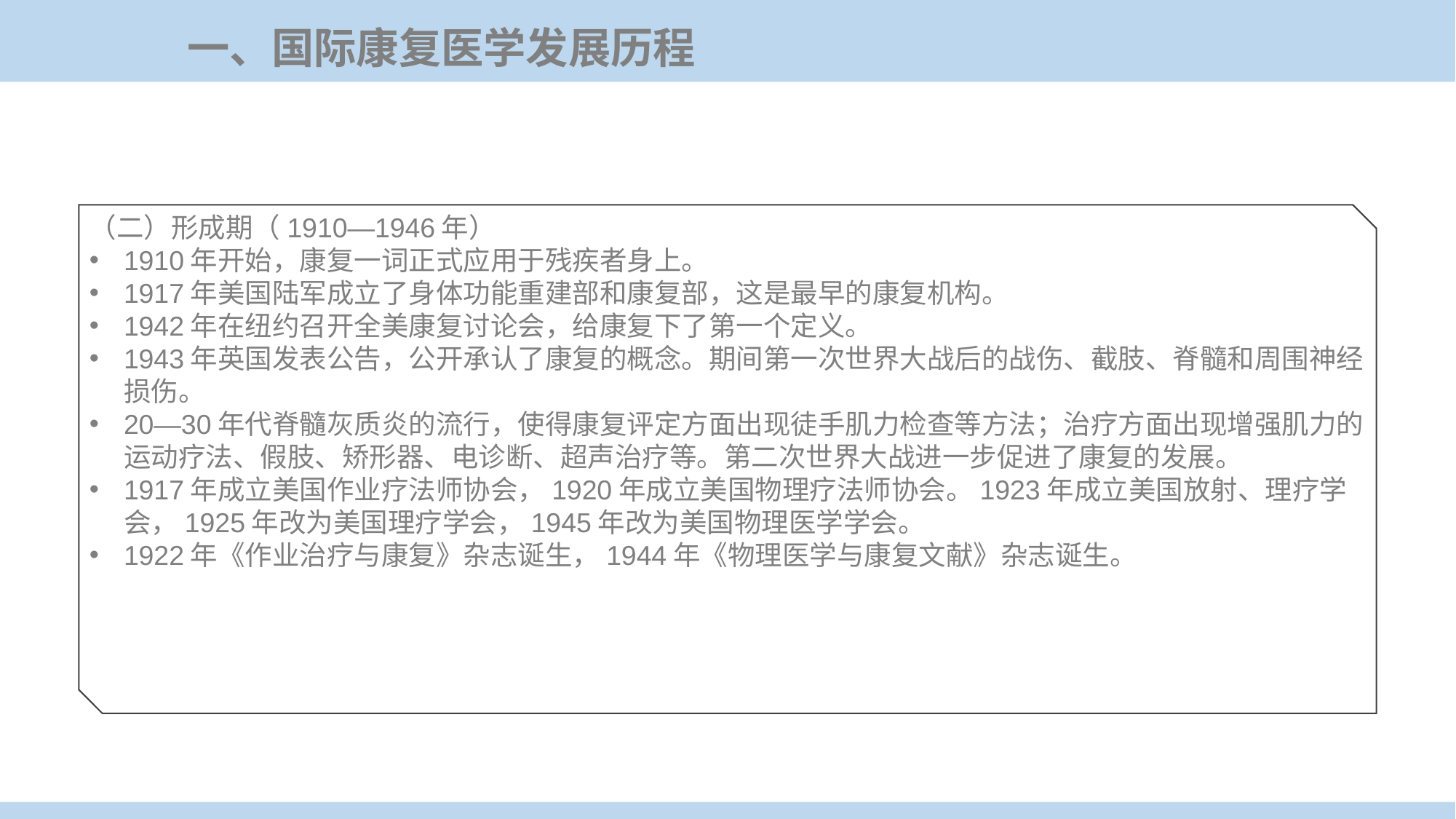

一、国际康复医学发展历程

（二）形成期（1910—1946年）
1910年开始，康复一词正式应用于残疾者身上。
1917年美国陆军成立了身体功能重建部和康复部，这是最早的康复机构。
1942年在纽约召开全美康复讨论会，给康复下了第一个定义。
1943年英国发表公告，公开承认了康复的概念。期间第一次世界大战后的战伤、截肢、脊髓和周围神经损伤。
20—30年代脊髓灰质炎的流行，使得康复评定方面出现徒手肌力检查等方法；治疗方面出现增强肌力的运动疗法、假肢、矫形器、电诊断、超声治疗等。第二次世界大战进一步促进了康复的发展。
1917年成立美国作业疗法师协会，1920年成立美国物理疗法师协会。1923年成立美国放射、理疗学会，1925年改为美国理疗学会，1945年改为美国物理医学学会。
1922年《作业治疗与康复》杂志诞生，1944年《物理医学与康复文献》杂志诞生。